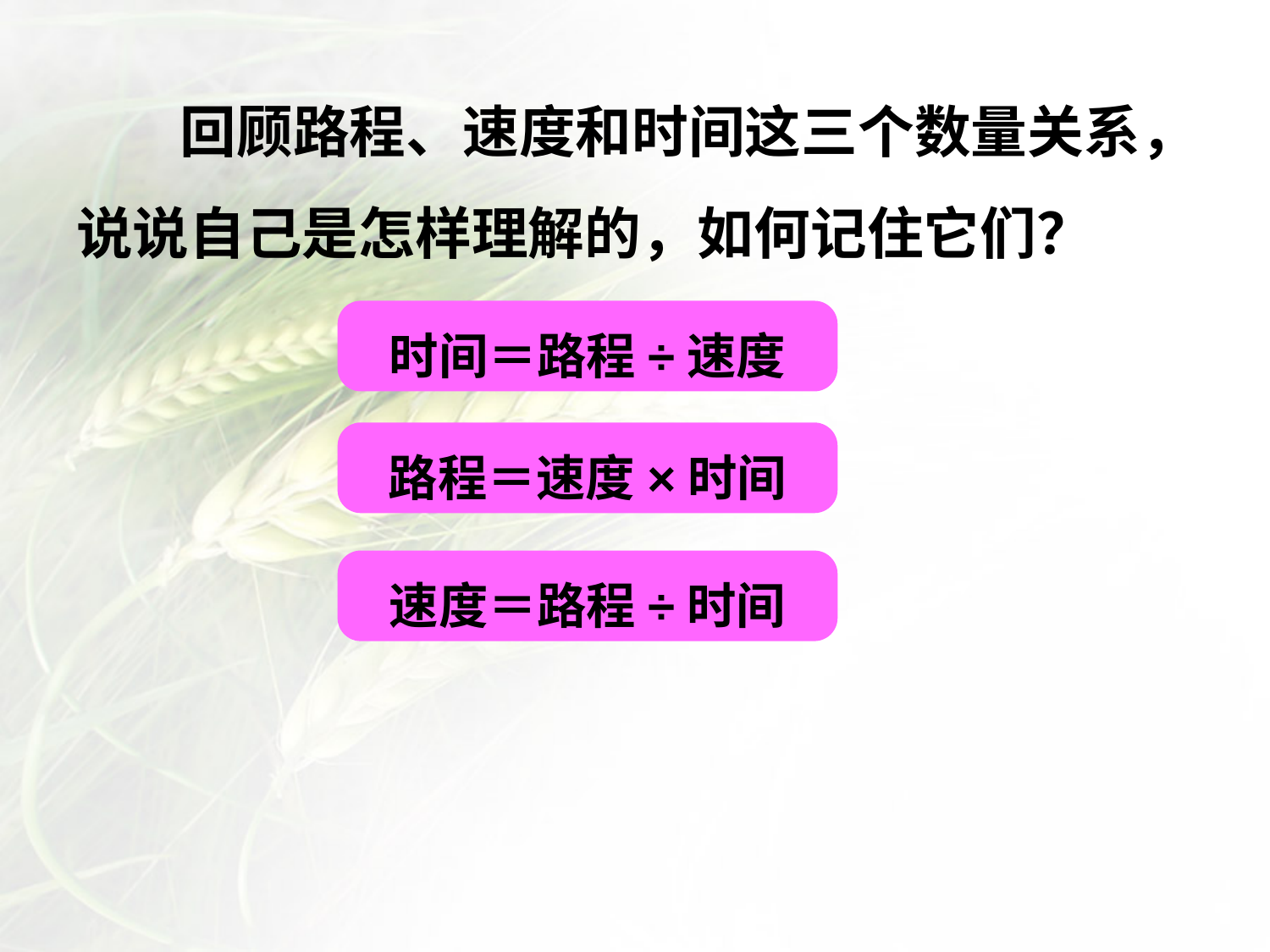

回顾路程、速度和时间这三个数量关系，说说自己是怎样理解的，如何记住它们？
时间＝路程÷速度
路程＝速度×时间
速度＝路程÷时间